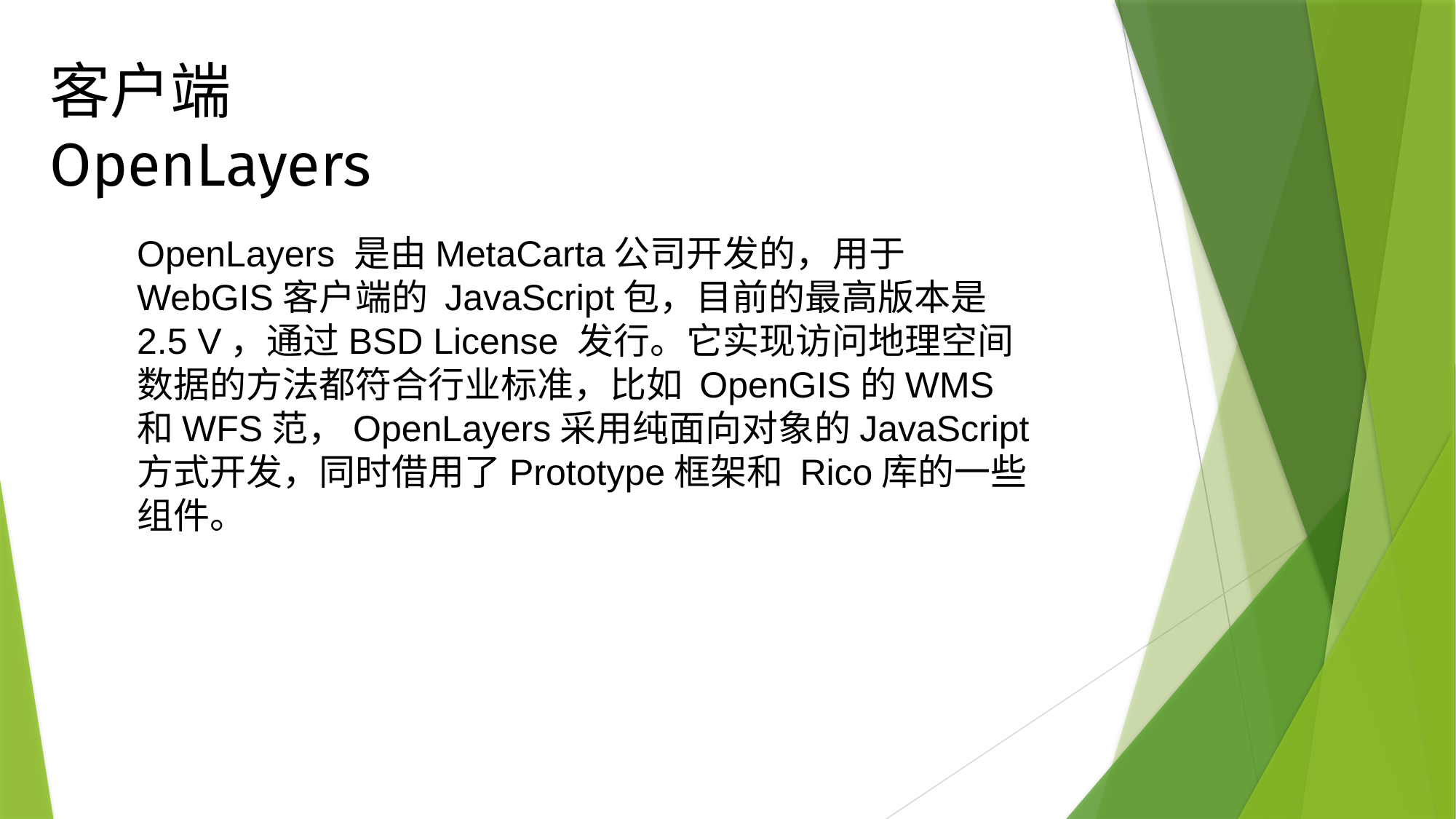

客户端 OpenLayers
OpenLayers 是由MetaCarta公司开发的，用于WebGIS客户端的 JavaScript包，目前的最高版本是2.5 V，通过BSD License 发行。它实现访问地理空间数据的方法都符合行业标准，比如 OpenGIS的WMS和WFS范，OpenLayers采用纯面向对象的JavaScript方式开发，同时借用了Prototype框架和 Rico库的一些组件。